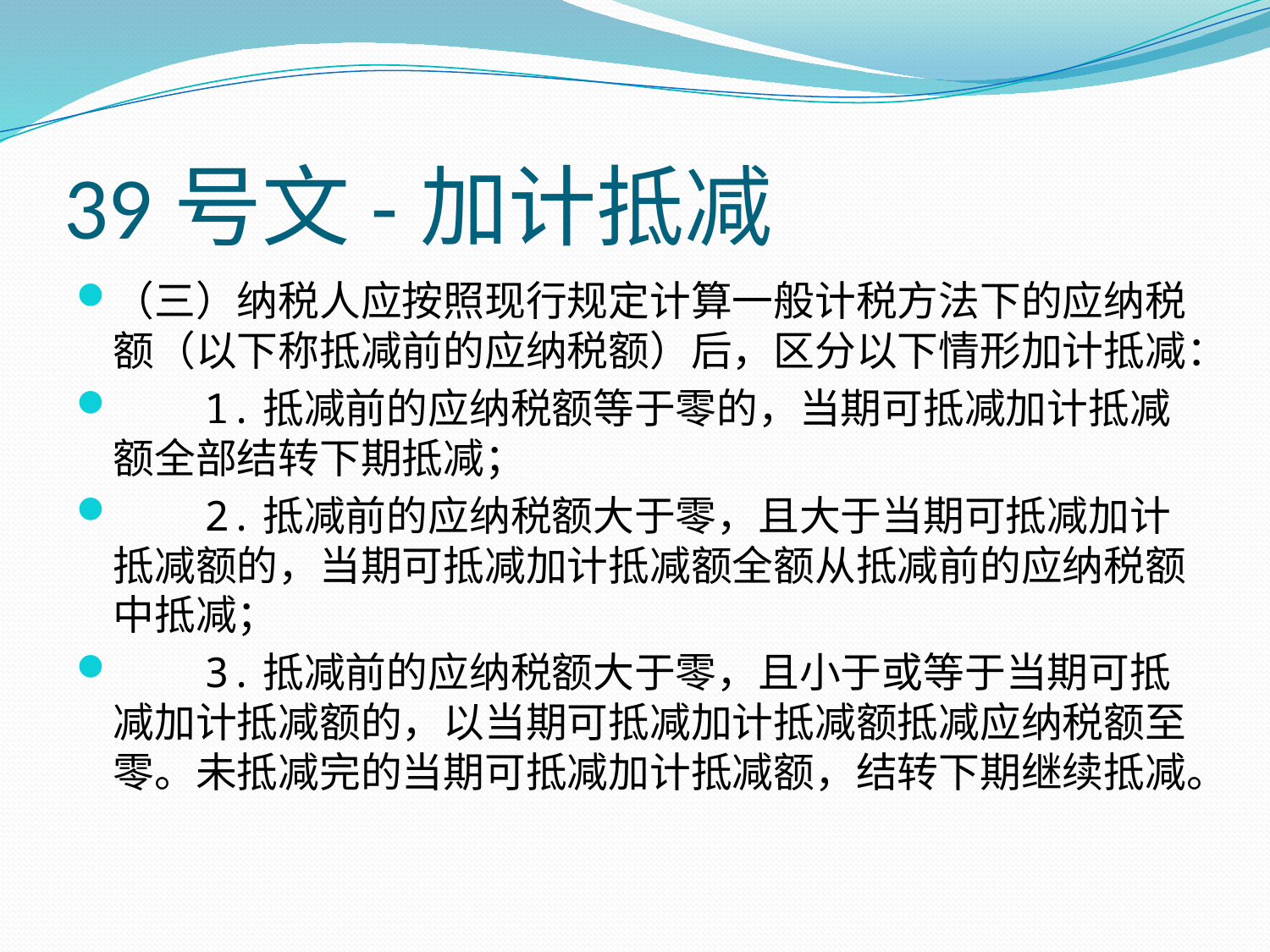

# 39号文-加计抵减
（三）纳税人应按照现行规定计算一般计税方法下的应纳税额（以下称抵减前的应纳税额）后，区分以下情形加计抵减：
　　1.抵减前的应纳税额等于零的，当期可抵减加计抵减额全部结转下期抵减；
　　2.抵减前的应纳税额大于零，且大于当期可抵减加计抵减额的，当期可抵减加计抵减额全额从抵减前的应纳税额中抵减；
　　3.抵减前的应纳税额大于零，且小于或等于当期可抵减加计抵减额的，以当期可抵减加计抵减额抵减应纳税额至零。未抵减完的当期可抵减加计抵减额，结转下期继续抵减。